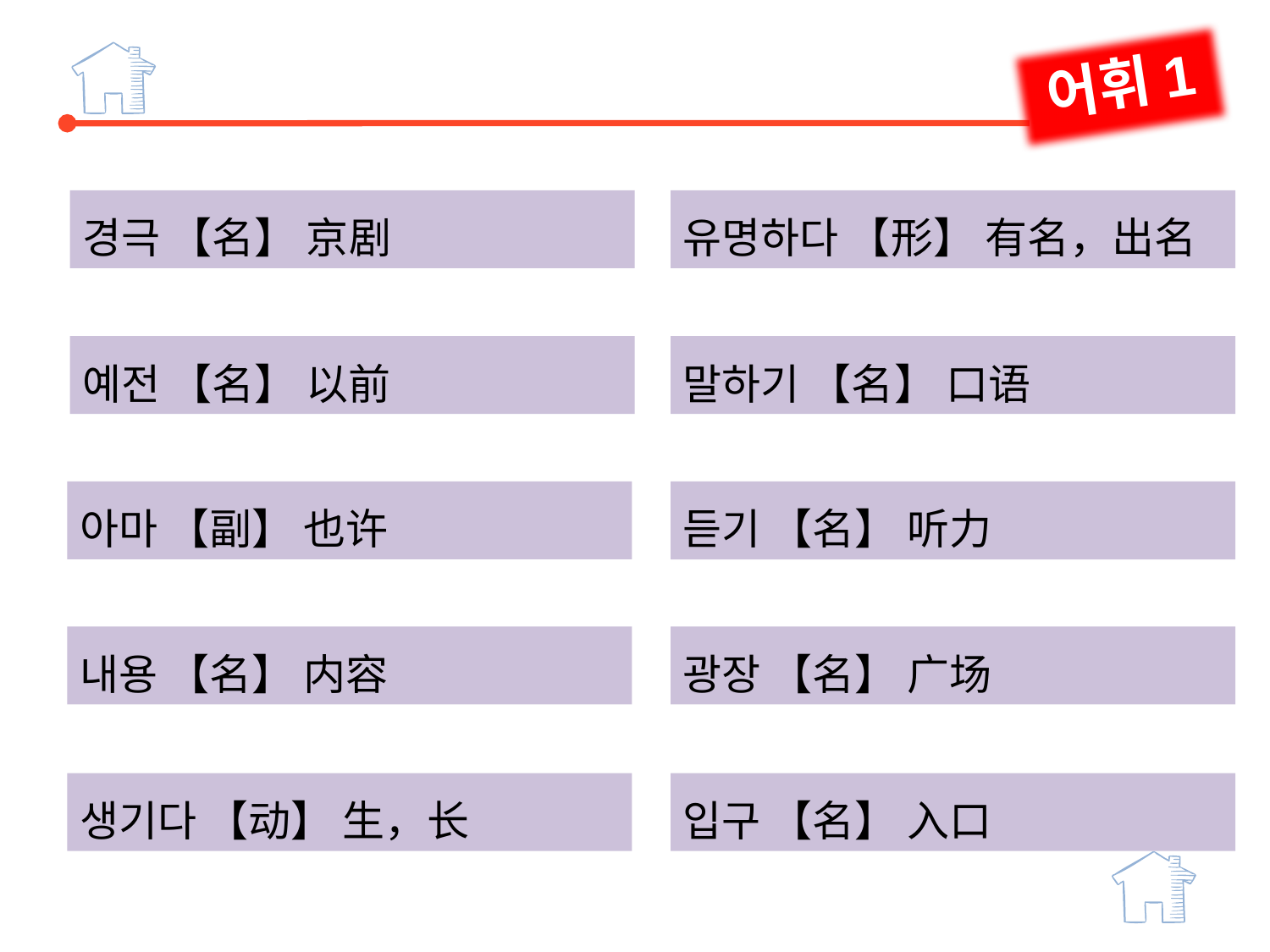

어휘1

경극 【名】 京剧
유명하다 【形】 有名，出名
예전 【名】 以前
말하기 【名】 口语
아마 【副】 也许
듣기 【名】 听力
내용 【名】 内容
광장 【名】 广场
생기다 【动】 生，长
입구 【名】 入口